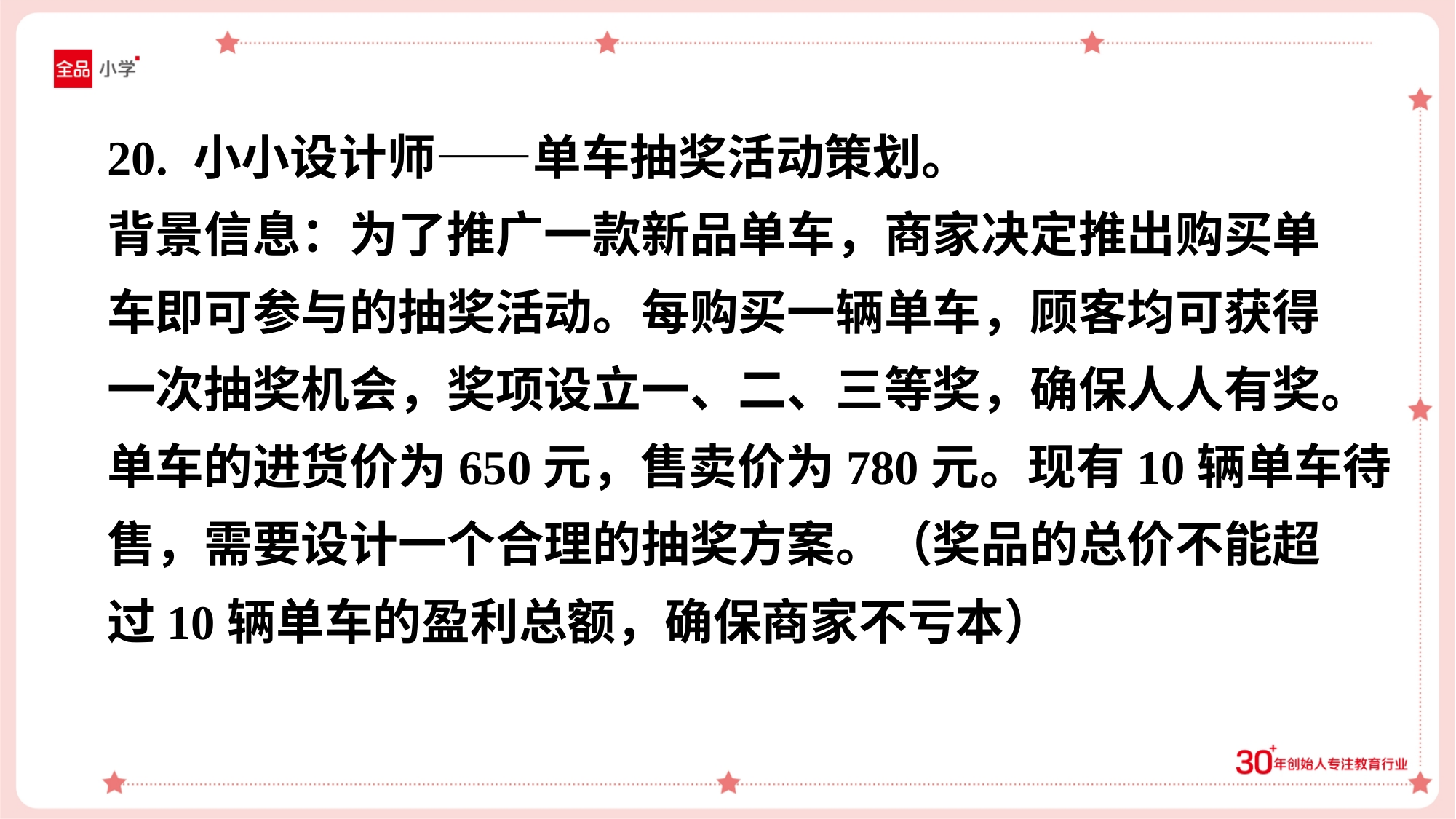

20. 小小设计师——单车抽奖活动策划。
背景信息：为了推广一款新品单车，商家决定推出购买单
车即可参与的抽奖活动。每购买一辆单车，顾客均可获得
一次抽奖机会，奖项设立一、二、三等奖，确保人人有奖。
单车的进货价为650元，售卖价为780元。现有10辆单车待
售，需要设计一个合理的抽奖方案。（奖品的总价不能超
过10辆单车的盈利总额，确保商家不亏本）